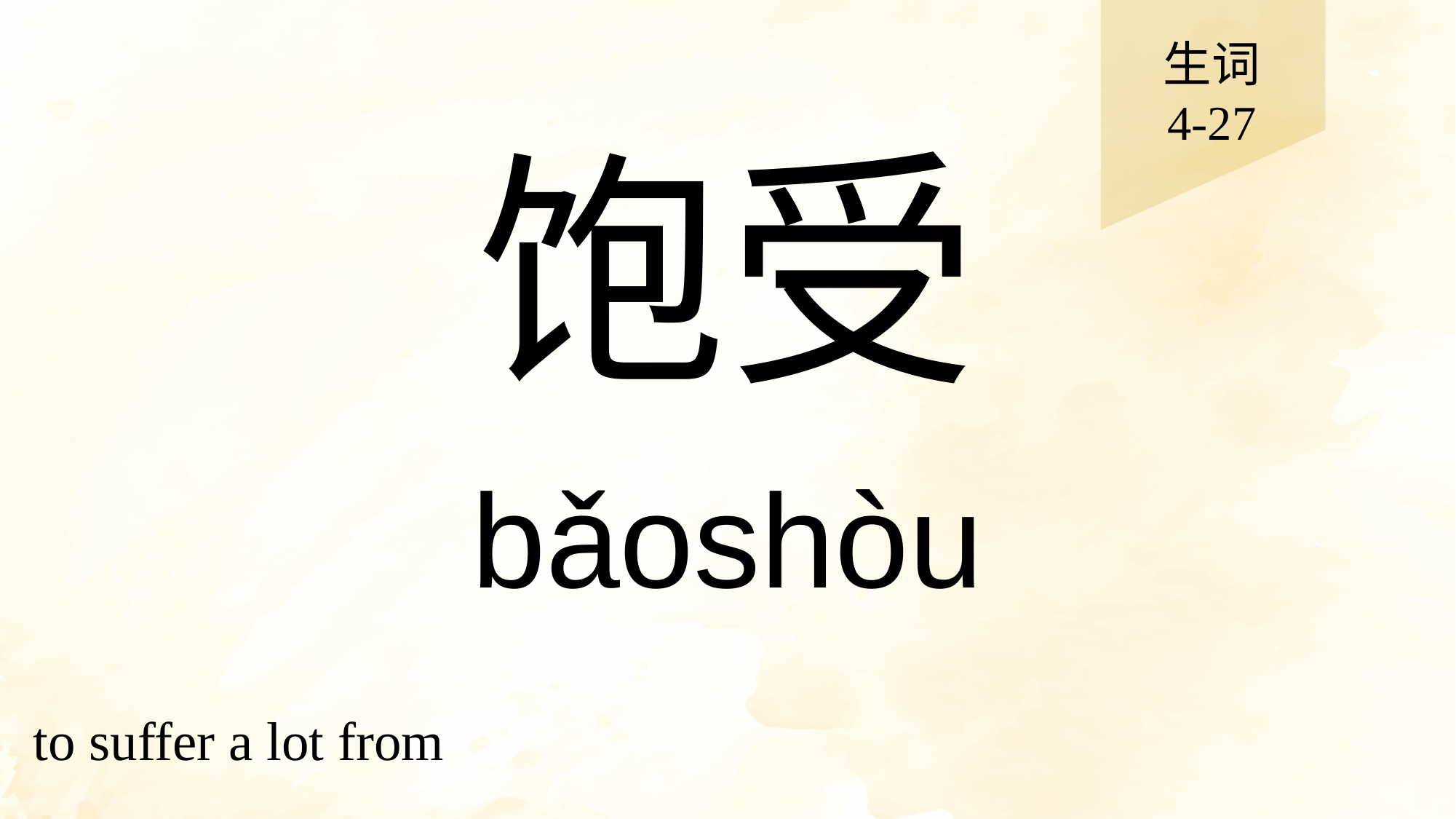

生词
4-27
# 饱受
bǎoshòu
to suffer a lot from